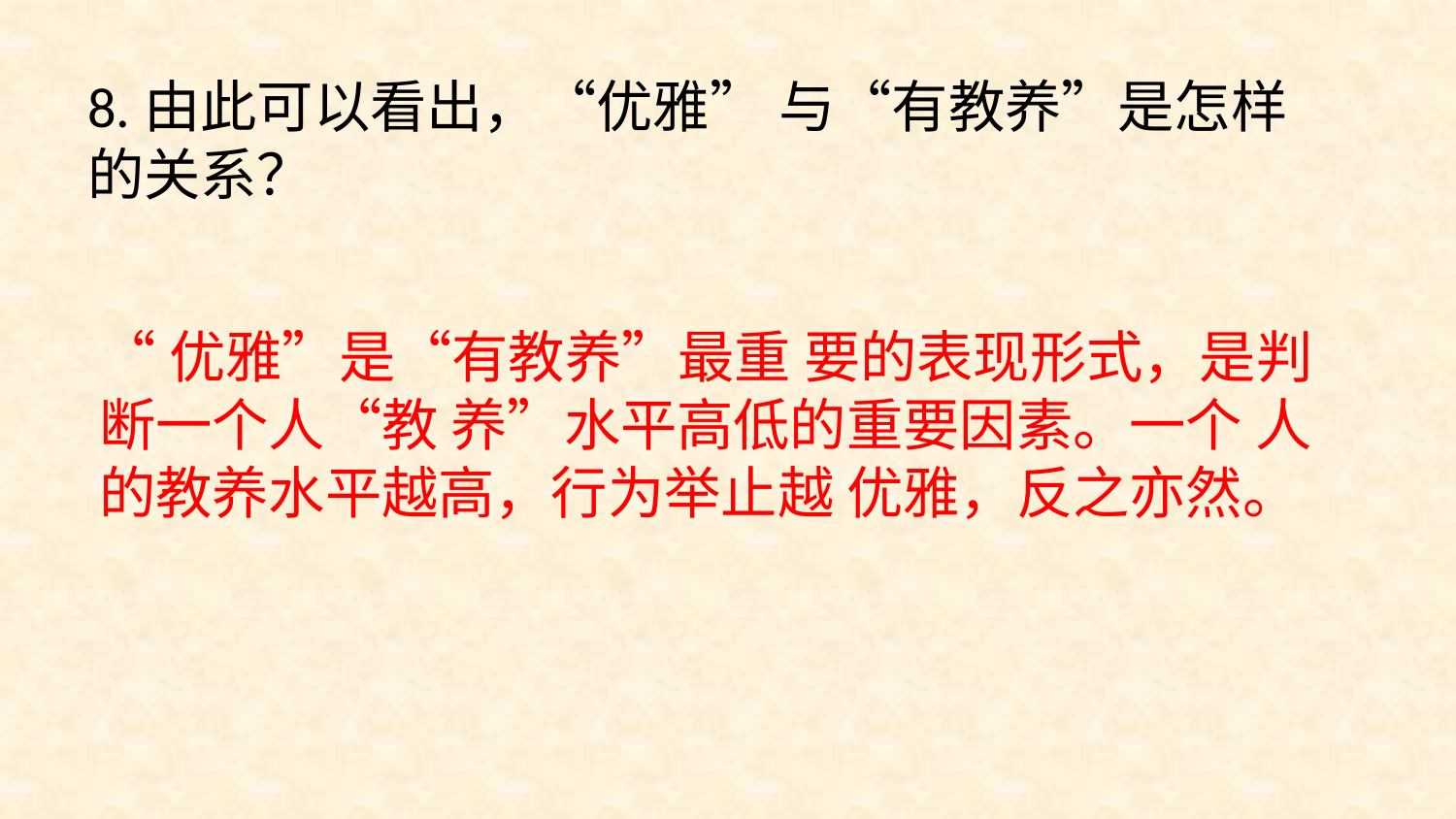

8.由此可以看出，“优雅” 与“有教养”是怎样的关系？
“优雅”是“有教养”最重 要的表现形式，是判断一个人“教 养”水平高低的重要因素。一个 人的教养水平越高，行为举止越 优雅，反之亦然。